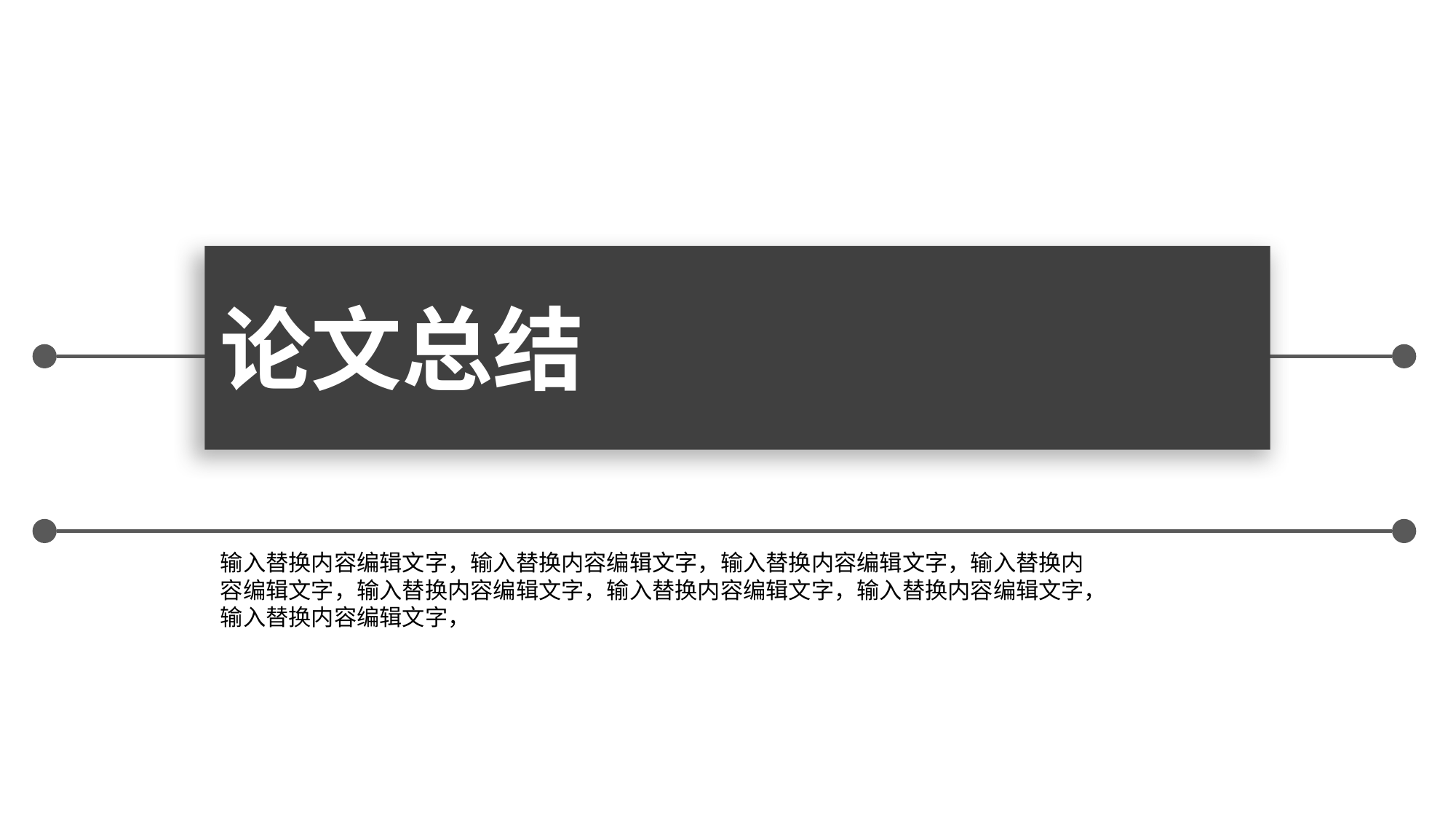

论文总结
输入替换内容编辑文字，输入替换内容编辑文字，输入替换内容编辑文字，输入替换内容编辑文字，输入替换内容编辑文字，输入替换内容编辑文字，输入替换内容编辑文字，输入替换内容编辑文字，